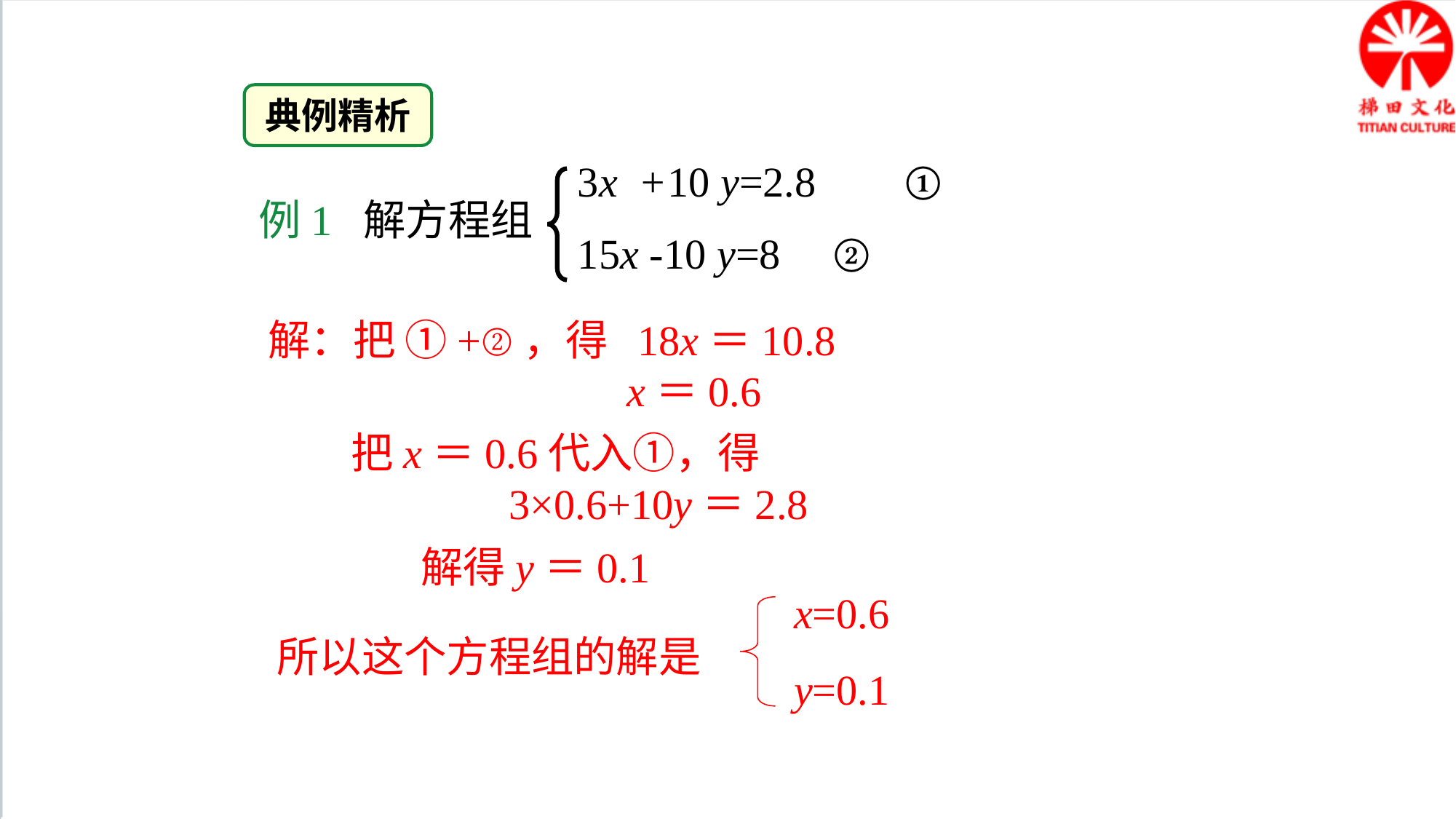

典例精析

3x  +10 y=2.8	①
15x -10 y=8     ②

例1  解方程组
解：把 ①+②，得  18x＝10.8
                                  x＝0.6
把x＝0.6代入①，得
               3×0.6+10y＝2.8
解得y＝0.1
  x=0.6
  y=0.1

所以这个方程组的解是